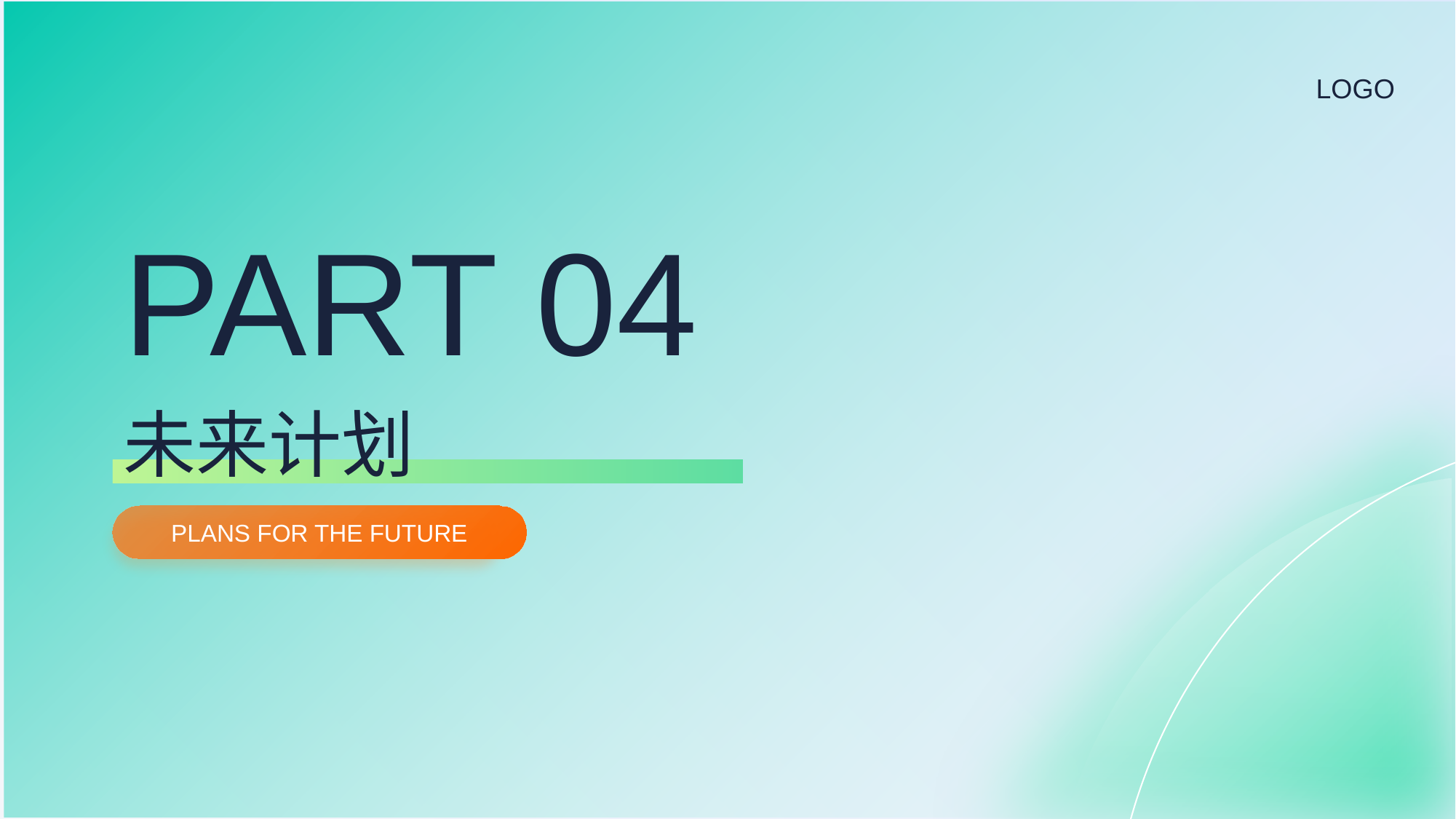

LOGO
PART 04
未来计划

PLANS FOR THE FUTURE